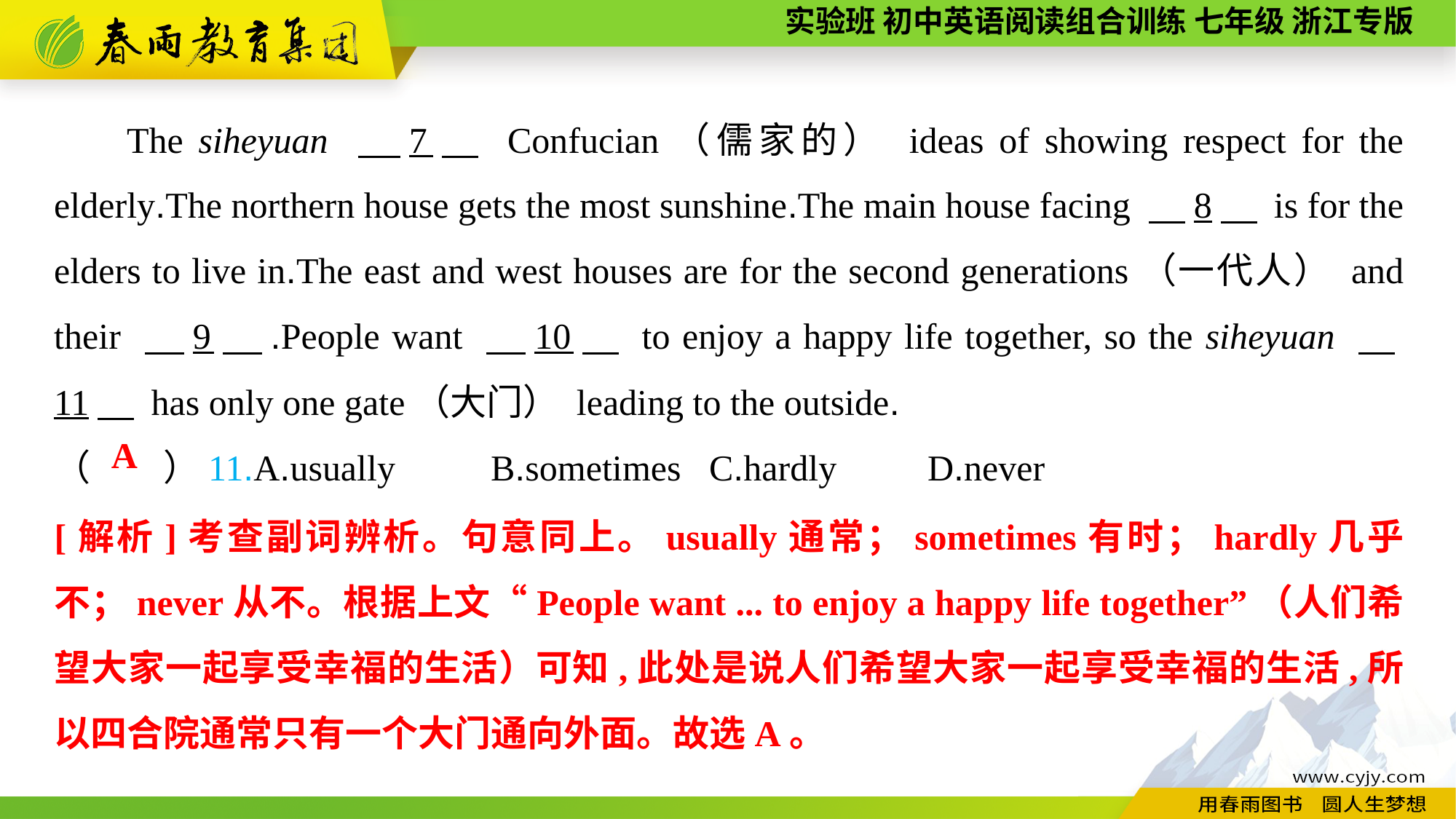

The siheyuan 　7　 Confucian（儒家的） ideas of showing respect for the elderly.The northern house gets the most sunshine.The main house facing 　8　 is for the elders to live in.The east and west houses are for the second generations（一代人） and their 　9　.People want 　10　 to enjoy a happy life together, so the siheyuan 　11　 has only one gate（大门） leading to the outside.
（　　）11.A.usually	B.sometimes	C.hardly	D.never
A
[解析]考查副词辨析。句意同上。usually通常；sometimes有时；hardly几乎不；never从不。根据上文“People want ... to enjoy a happy life together”（人们希望大家一起享受幸福的生活）可知,此处是说人们希望大家一起享受幸福的生活,所以四合院通常只有一个大门通向外面。故选A。